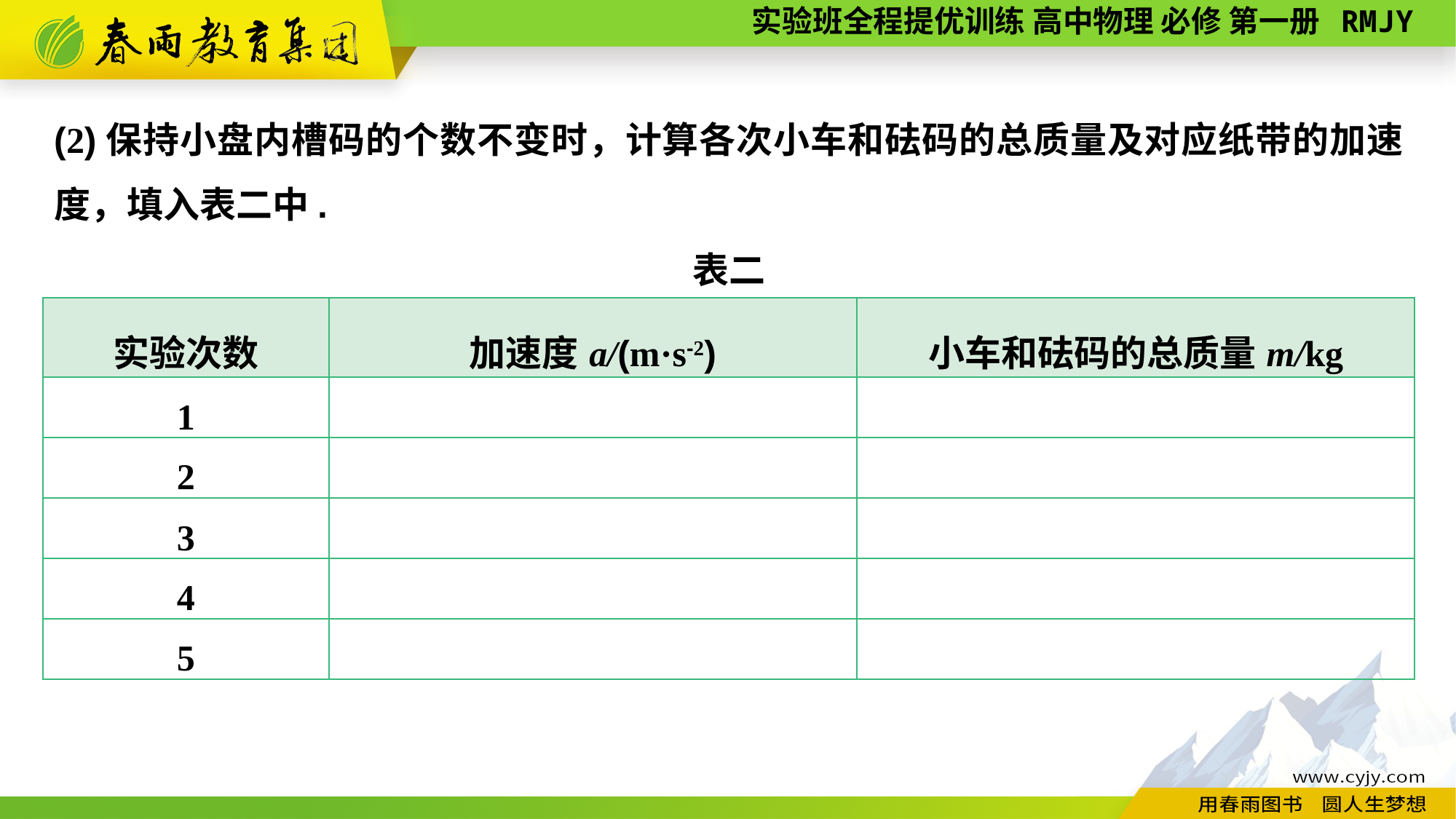

(2)保持小盘内槽码的个数不变时，计算各次小车和砝码的总质量及对应纸带的加速度，填入表二中.
表二
| 实验次数 | 加速度a/(m·s-2) | 小车和砝码的总质量m/kg |
| --- | --- | --- |
| 1 |  |  |
| 2 |  |  |
| 3 |  |  |
| 4 |  |  |
| 5 |  |  |